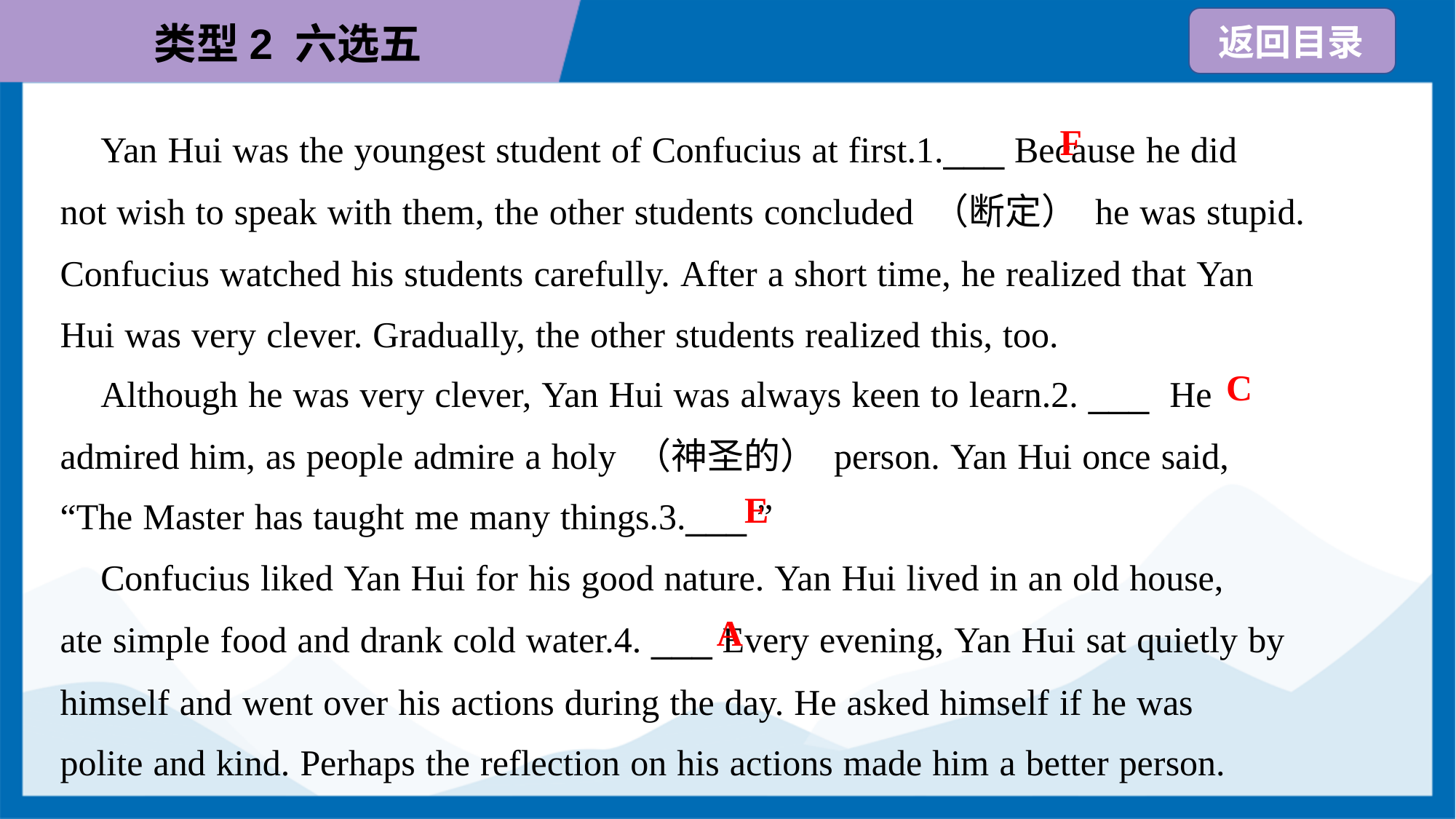

F
    Yan Hui was the youngest student of Confucius at first.1.___ Because he did
not wish to speak with them, the other students concluded （断定） he was stupid.
Confucius watched his students carefully. After a short time, he realized that Yan
Hui was very clever. Gradually, the other students realized this, too.
C
    Although he was very clever, Yan Hui was always keen to learn.2. ___  He
admired him, as people admire a holy （神圣的） person. Yan Hui once said,
“The Master has taught me many things.3.___ ”
E
    Confucius liked Yan Hui for his good nature. Yan Hui lived in an old house,
ate simple food and drank cold water.4. ___ Every evening, Yan Hui sat quietly by
himself and went over his actions during the day. He asked himself if he was
polite and kind. Perhaps the reflection on his actions made him a better person.
A